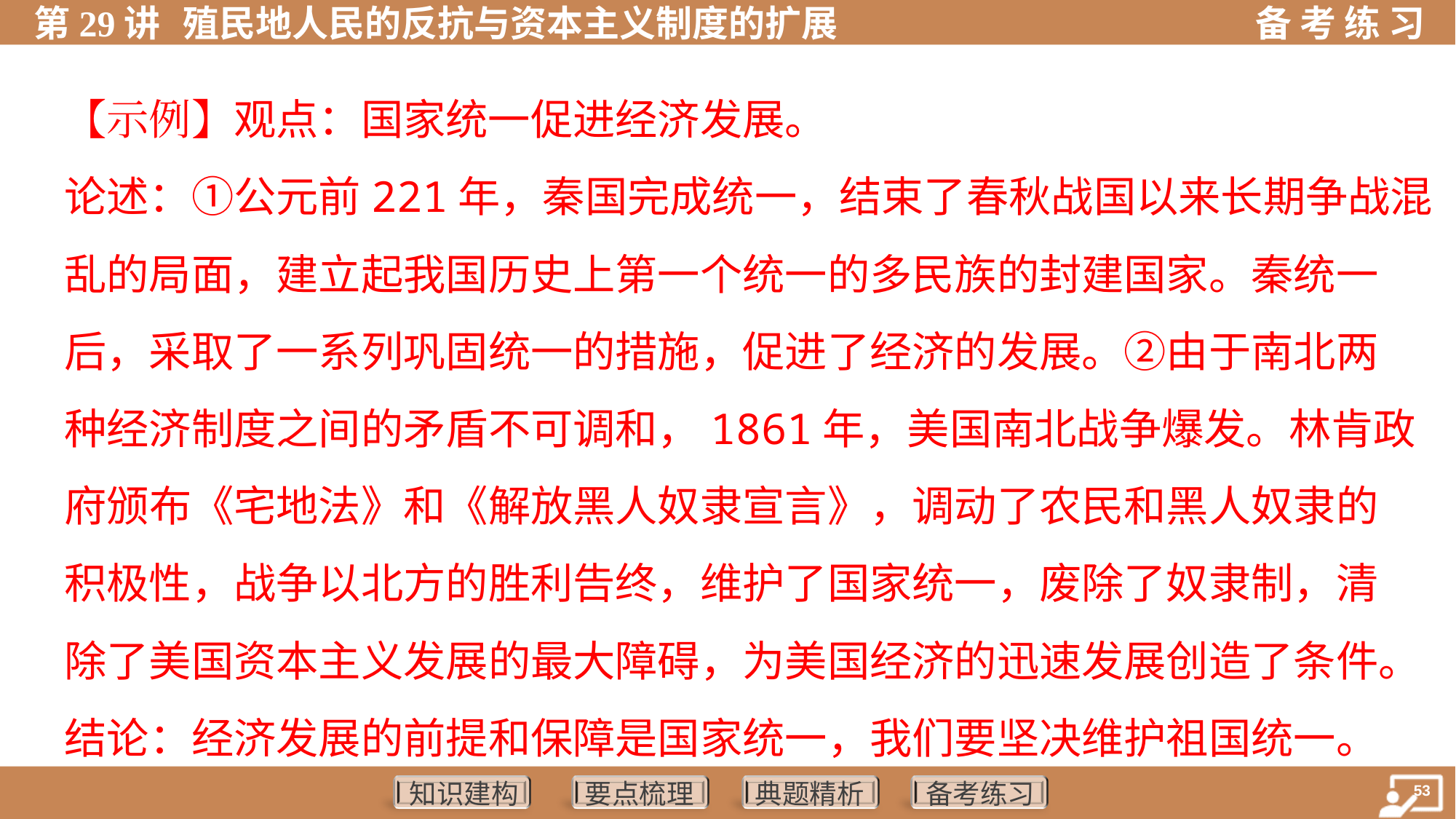

【示例】观点：国家统一促进经济发展。
论述：①公元前221年，秦国完成统一，结束了春秋战国以来长期争战混
乱的局面，建立起我国历史上第一个统一的多民族的封建国家。秦统一
后，采取了一系列巩固统一的措施，促进了经济的发展。②由于南北两
种经济制度之间的矛盾不可调和，1861年，美国南北战争爆发。林肯政
府颁布《宅地法》和《解放黑人奴隶宣言》，调动了农民和黑人奴隶的
积极性，战争以北方的胜利告终，维护了国家统一，废除了奴隶制，清
除了美国资本主义发展的最大障碍，为美国经济的迅速发展创造了条件。
结论：经济发展的前提和保障是国家统一，我们要坚决维护祖国统一。